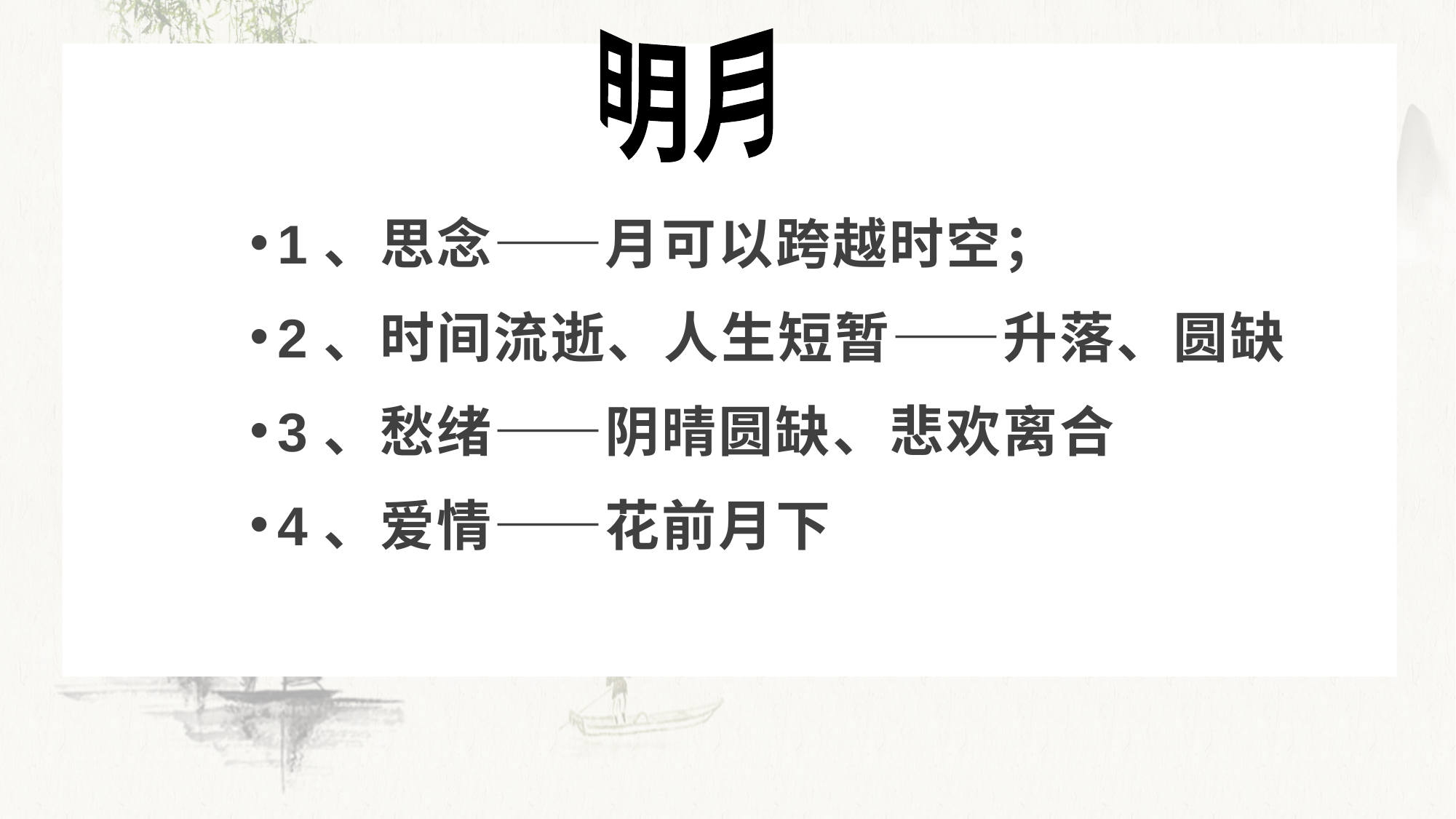

明月

1、思念——月可以跨越时空；
2、时间流逝、人生短暂——升落、圆缺
3、愁绪——阴晴圆缺、悲欢离合
4、爱情——花前月下